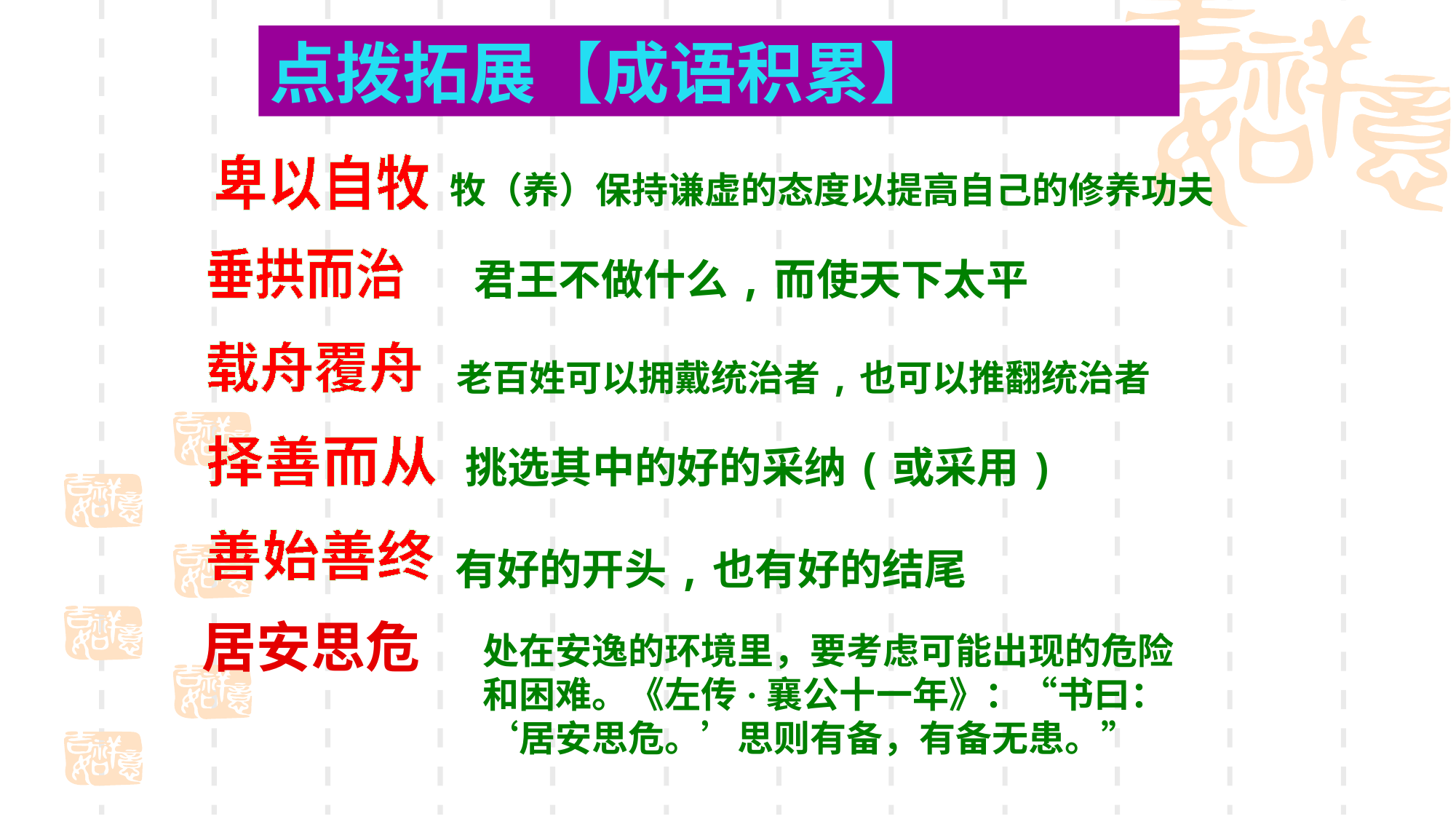

点拨拓展【成语积累】
卑以自牧
牧（养）保持谦虚的态度以提高自己的修养功夫
垂拱而治
君王不做什么,而使天下太平
载舟覆舟
老百姓可以拥戴统治者,也可以推翻统治者
择善而从
挑选其中的好的采纳(或采用)
善始善终
有好的开头,也有好的结尾
居安思危
处在安逸的环境里，要考虑可能出现的危险和困难。《左传·襄公十一年》：“书曰：‘居安思危。’思则有备，有备无患。”